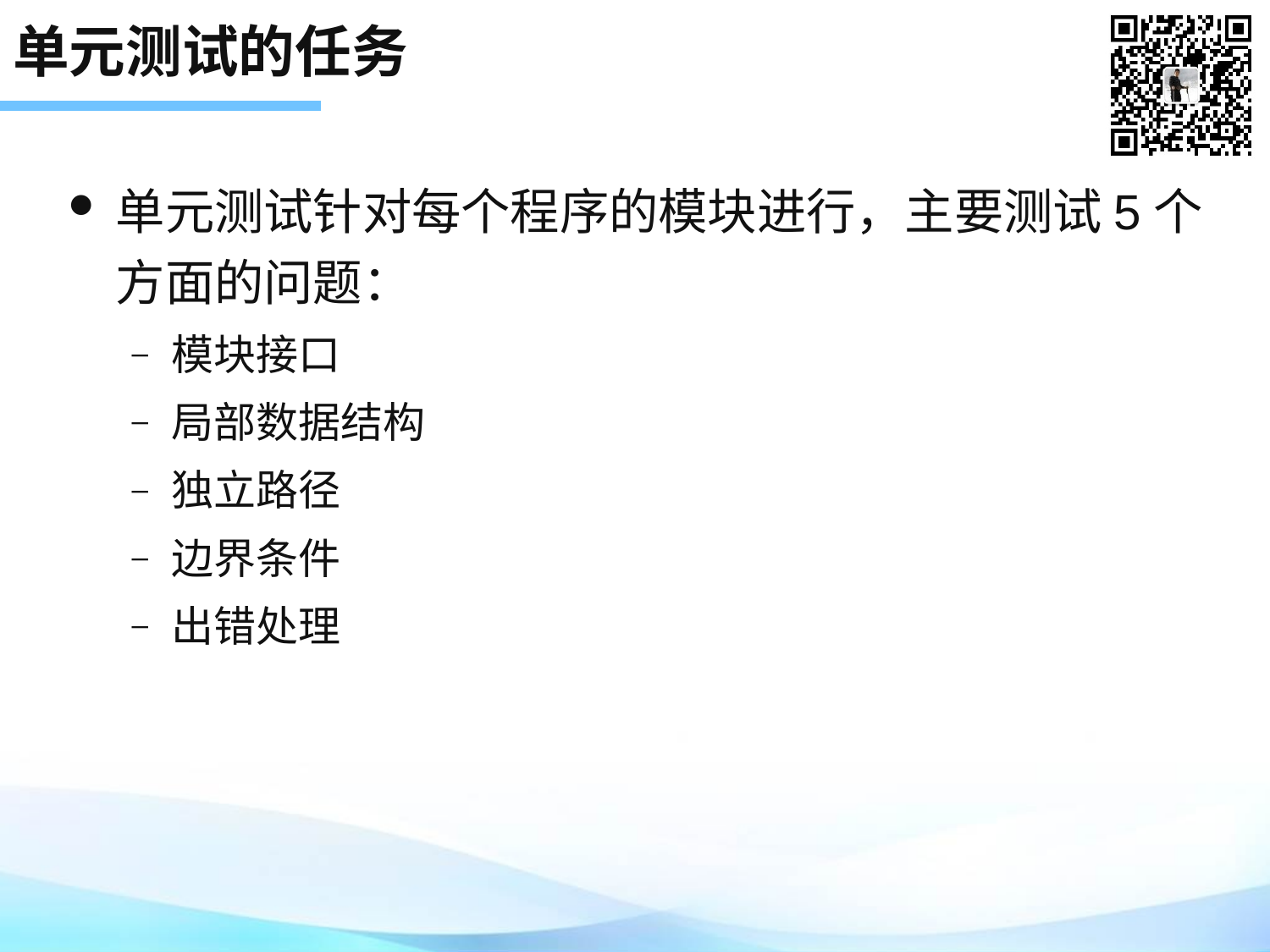

# 单元测试的任务
单元测试针对每个程序的模块进行，主要测试5个方面的问题：
模块接口
局部数据结构
独立路径
边界条件
出错处理